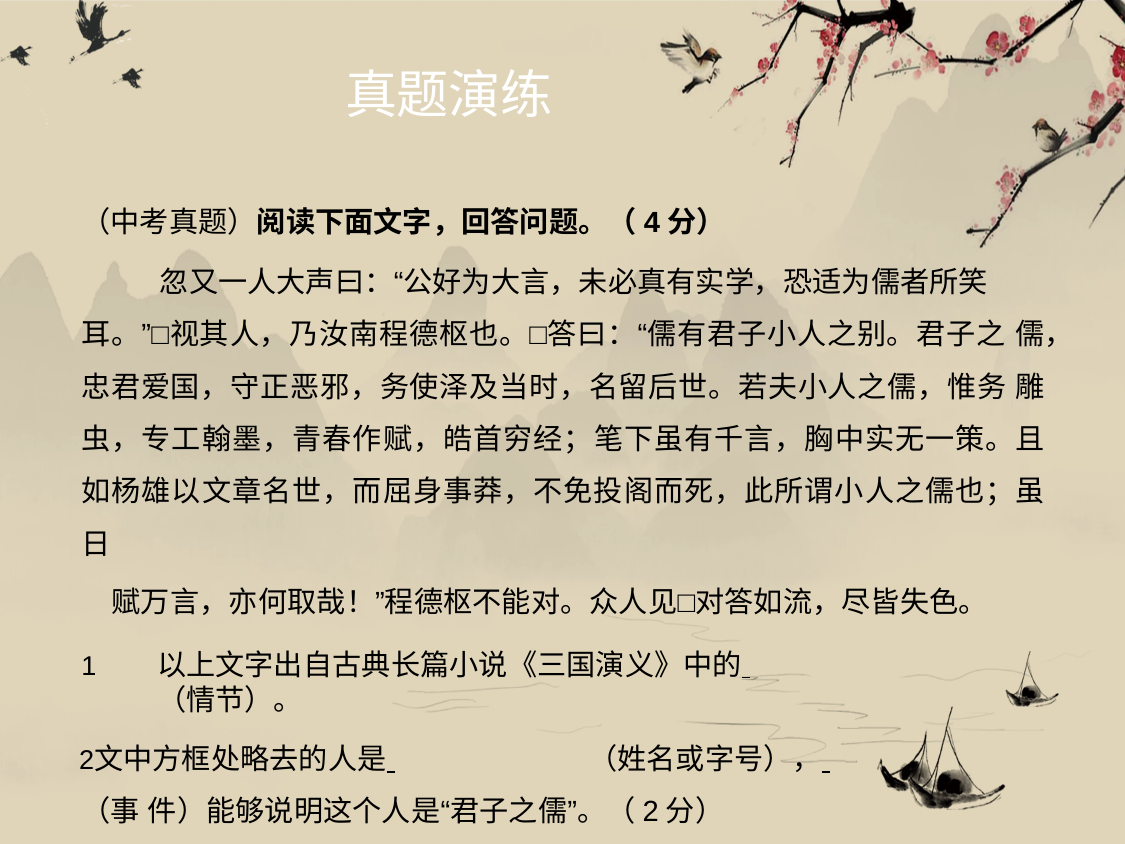

# 真题演练
（中考真题）阅读下面文字，回答问题。（4分）
忽又一人大声曰：“公好为大言，未必真有实学，恐适为儒者所笑
耳。”□视其人，乃汝南程德枢也。□答曰：“儒有君子小人之别。君子之 儒，忠君爱国，守正恶邪，务使泽及当时，名留后世。若夫小人之儒，惟务 雕虫，专工翰墨，青春作赋，皓首穷经；笔下虽有千言，胸中实无一策。且 如杨雄以文章名世，而屈身事莽，不免投阁而死，此所谓小人之儒也；虽日
赋万言，亦何取哉！”程德枢不能对。众人见□对答如流，尽皆失色。

以上文字出自古典长篇小说《三国演义》中的 	（情节）。
文中方框处略去的人是 	（姓名或字号）， 	（事 件）能够说明这个人是“君子之儒”。（2分）